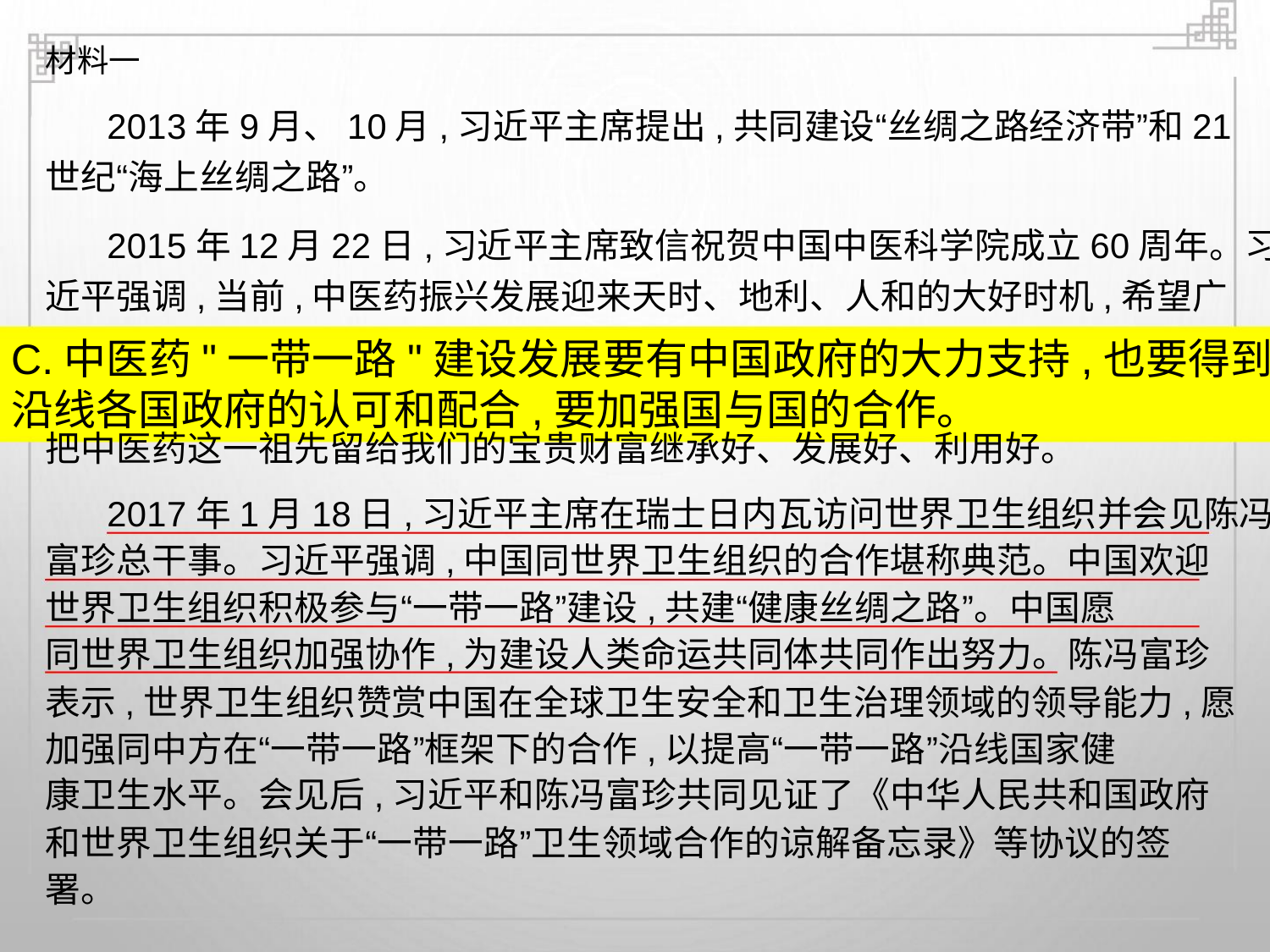

材料一
2013年9月、10月,习近平主席提出,共同建设“丝绸之路经济带”和21
世纪“海上丝绸之路”。
2015年12月22日,习近平主席致信祝贺中国中医科学院成立60周年。习
近平强调,当前,中医药振兴发展迎来天时、地利、人和的大好时机,希望广
C.中医药"一带一路"建设发展要有中国政府的大力支持,也要得到
沿线各国政府的认可和配合,要加强国与国的合作。
把中医药这一祖先留给我们的宝贵财富继承好、发展好、利用好。
2017年1月18日,习近平主席在瑞士日内瓦访问世界卫生组织并会见陈冯
富珍总干事。习近平强调,中国同世界卫生组织的合作堪称典范。中国欢迎
世界卫生组织积极参与“一带一路”建设,共建“健康丝绸之路”。中国愿
同世界卫生组织加强协作,为建设人类命运共同体共同作出努力。陈冯富珍
表示,世界卫生组织赞赏中国在全球卫生安全和卫生治理领域的领导能力,愿
加强同中方在“一带一路”框架下的合作,以提高“一带一路”沿线国家健
康卫生水平。会见后,习近平和陈冯富珍共同见证了《中华人民共和国政府
和世界卫生组织关于“一带一路”卫生领域合作的谅解备忘录》等协议的签
署。